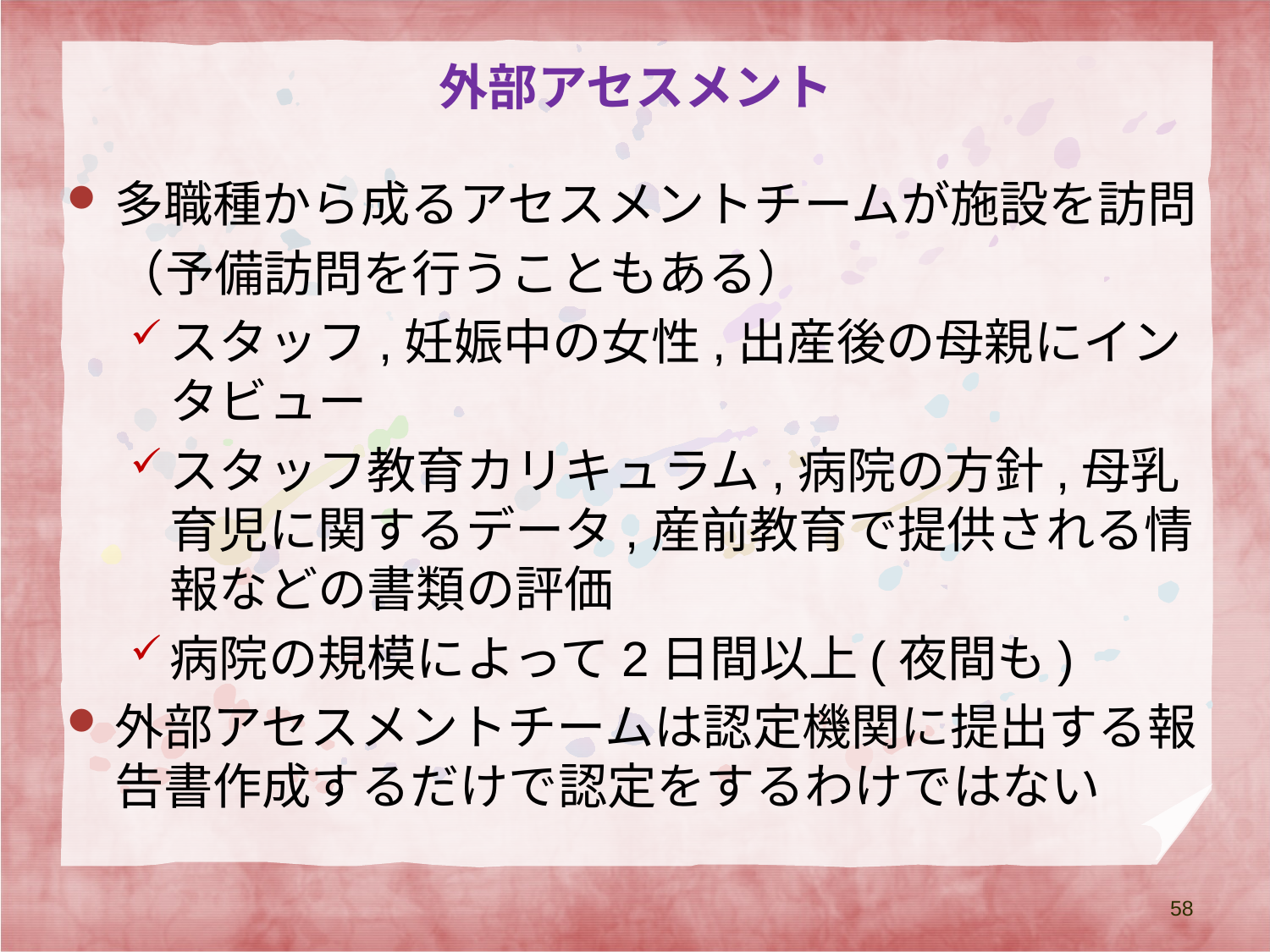

# 外部アセスメント
多職種から成るアセスメントチームが施設を訪問
　（予備訪問を行うこともある）
スタッフ,妊娠中の女性,出産後の母親にインタビュー
スタッフ教育カリキュラム,病院の方針,母乳育児に関するデータ,産前教育で提供される情報などの書類の評価
病院の規模によって2日間以上(夜間も)
外部アセスメントチームは認定機関に提出する報告書作成するだけで認定をするわけではない

58